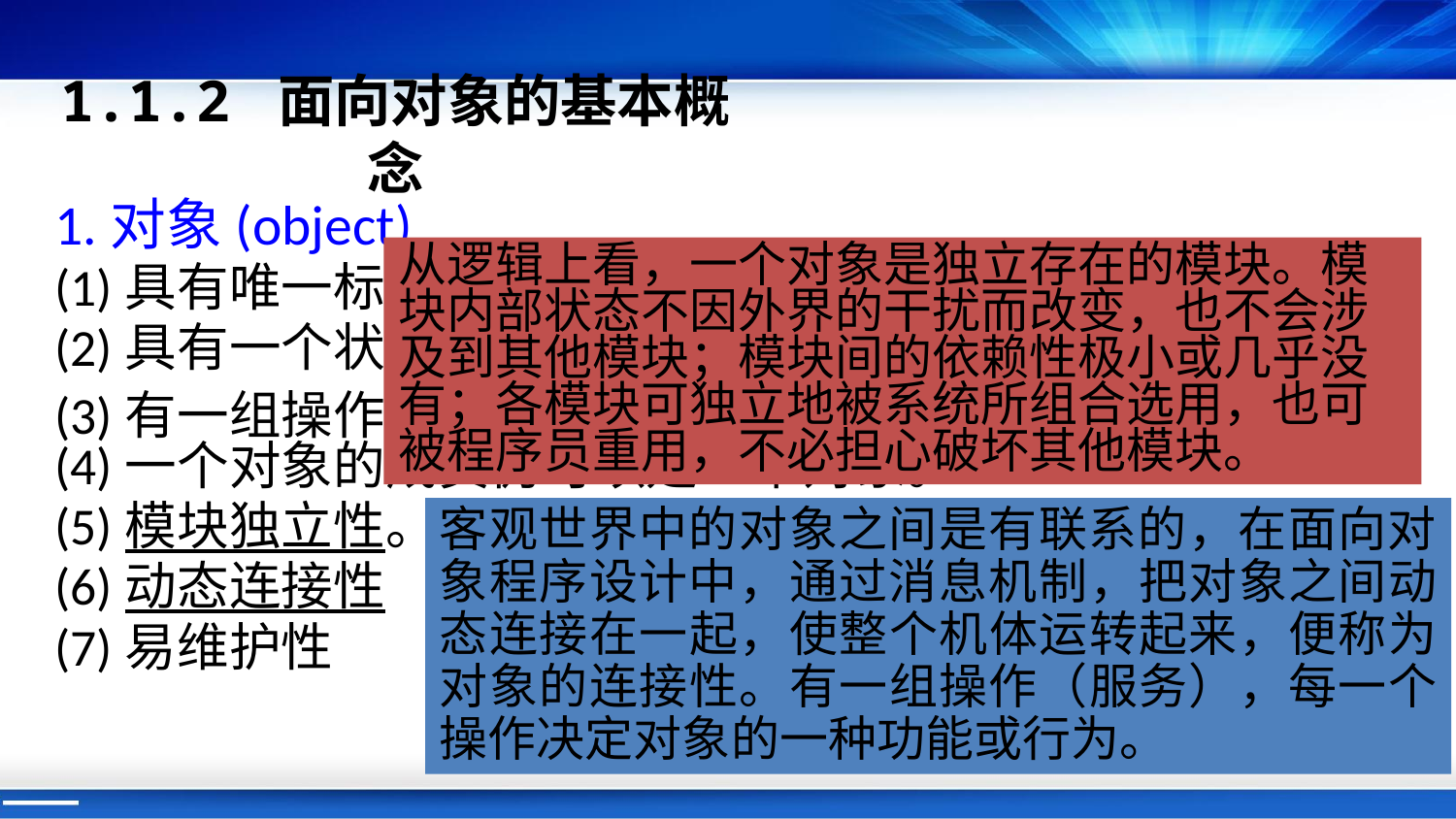

# 1.1.2 面向对象的基本概念
1.对象(object)
(1)具有唯一标识名，可以区别于其他对象。
(2)具有一个状态，由与其相关联的属性值集合所表征。
(3)有一组操作方法即服务，每个操作决定对象的一种行为。
(4)一个对象的成员仍可以是一个对象。
(5)模块独立性。
(6)动态连接性
(7)易维护性
从逻辑上看，一个对象是独立存在的模块。模块内部状态不因外界的干扰而改变，也不会涉及到其他模块；模块间的依赖性极小或几乎没有；各模块可独立地被系统所组合选用，也可被程序员重用，不必担心破坏其他模块。
客观世界中的对象之间是有联系的，在面向对象程序设计中，通过消息机制，把对象之间动态连接在一起，使整个机体运转起来，便称为对象的连接性。有一组操作（服务），每一个操作决定对象的一种功能或行为。